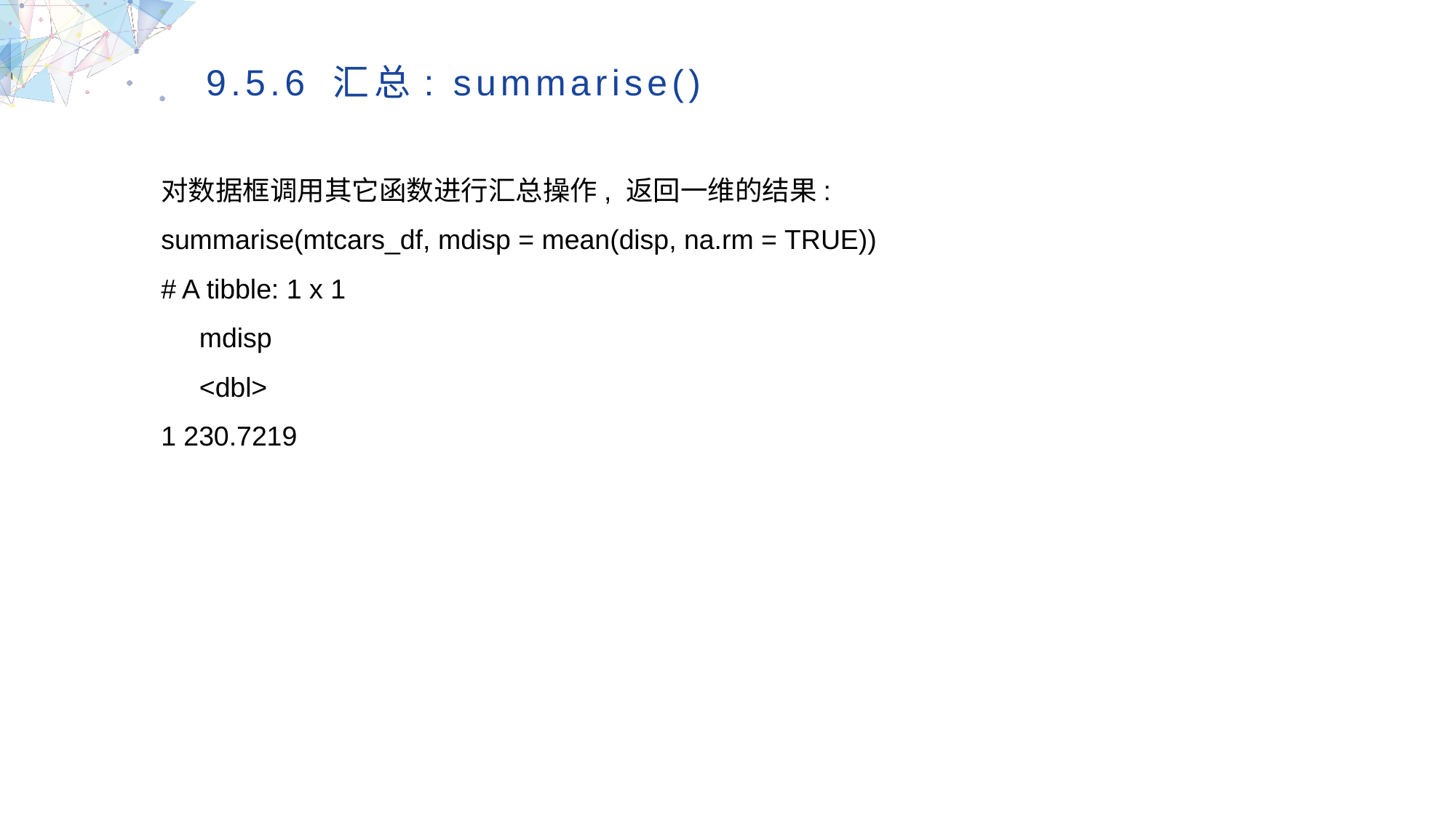

9.5.6 汇总: summarise()
对数据框调用其它函数进行汇总操作, 返回一维的结果:
summarise(mtcars_df, mdisp = mean(disp, na.rm = TRUE))
# A tibble: 1 x 1
     mdisp
     <dbl>
1 230.7219
MULTIPURPOSE PRESENTATION TEMPLATE | UNIQUE DESIGN
Welcome Message
Please replace text, click add relevant headline, modify the text content, also can copy your content to this directly. Please replace text, click add relevant headline, modify the text content, also can copy your content to this directly.